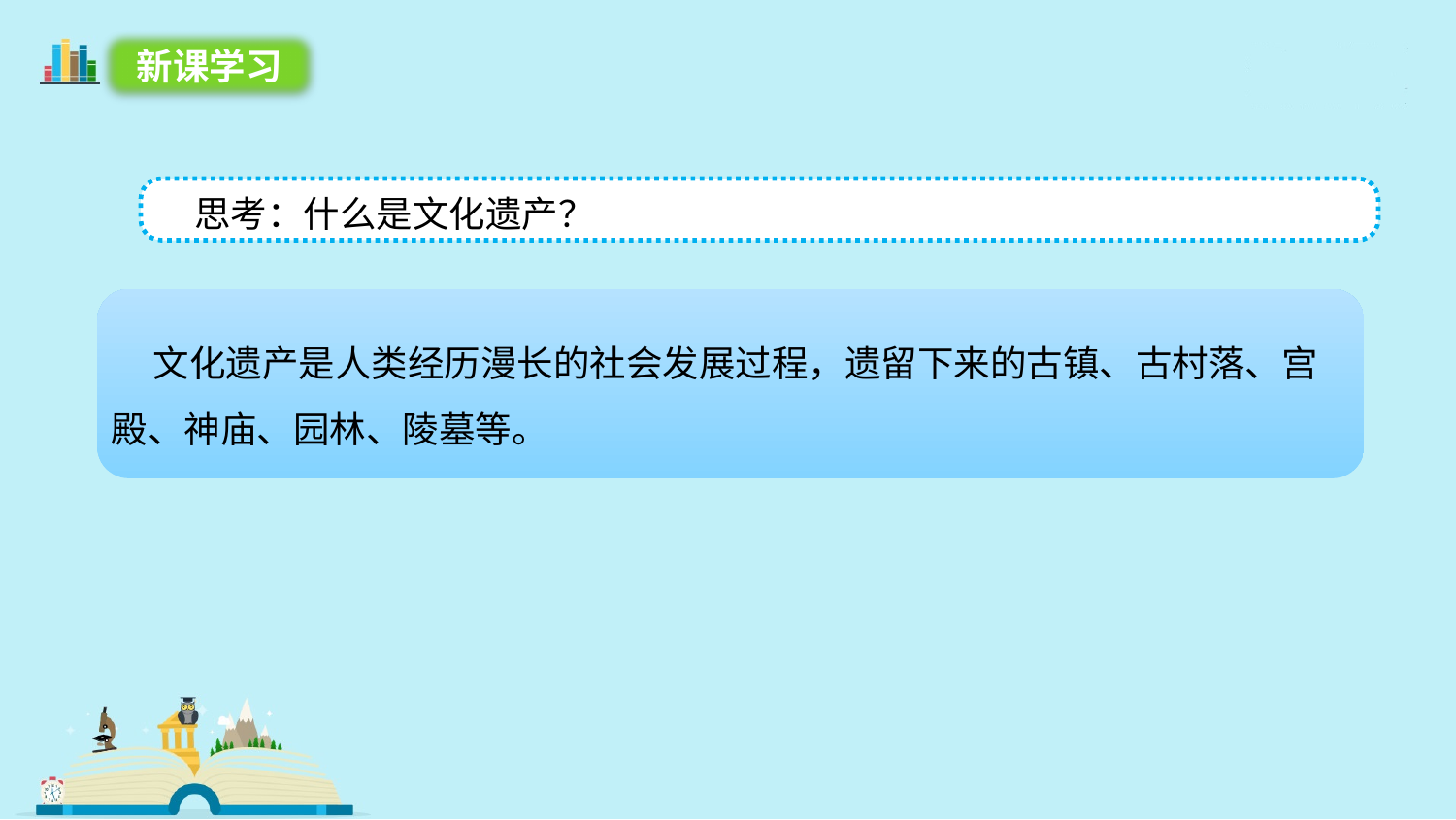

新课学习
   思考：什么是文化遗产？

    文化遗产是人类经历漫长的社会发展过程，遗留下来的古镇、古村落、宫殿、神庙、园林、陵墓等。